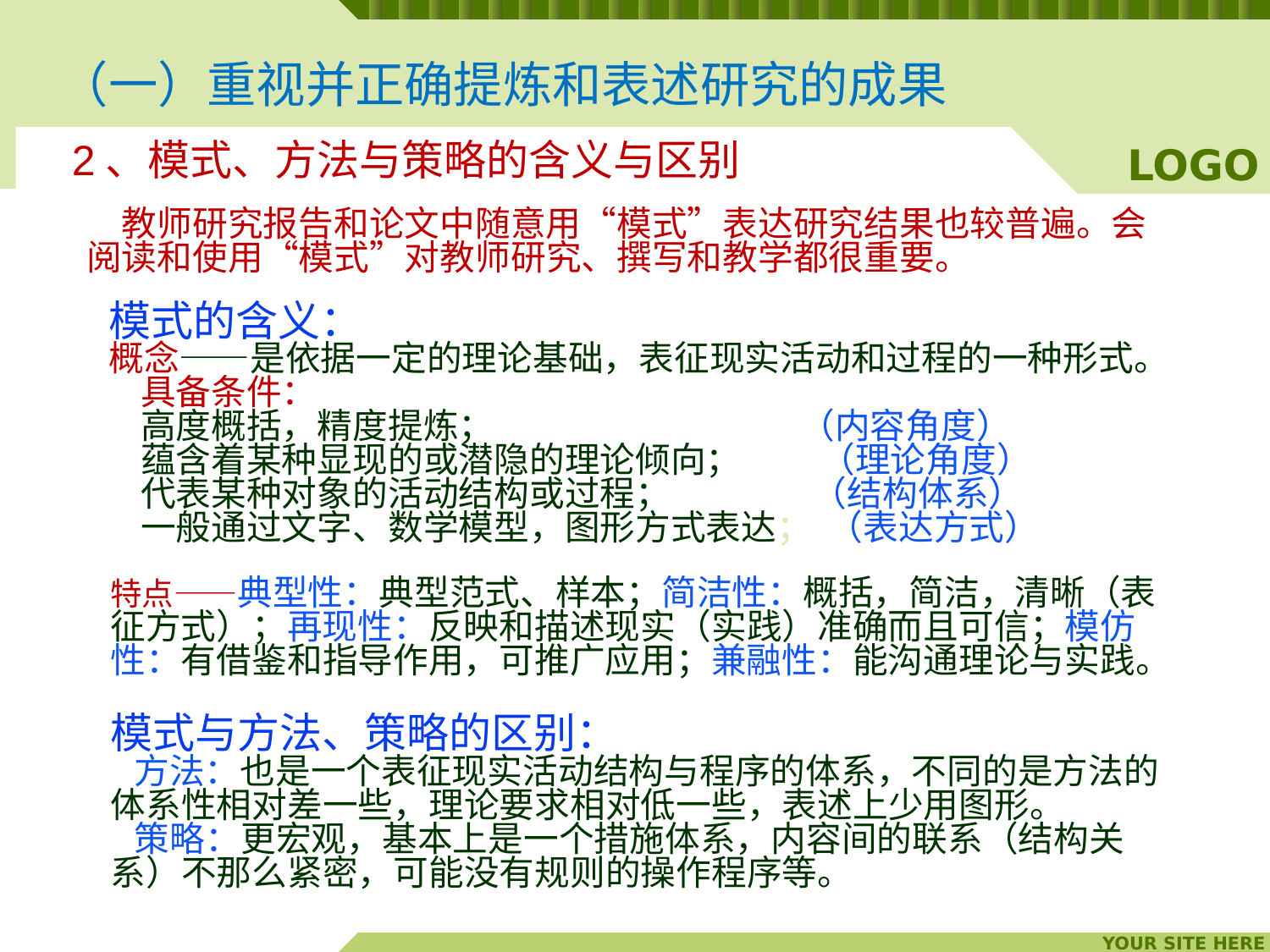

（一）重视并正确提炼和表述研究的成果
# 2、模式、方法与策略的含义与区别
            教师研究报告和论文中随意用“模式”表达研究结果也较普遍。会阅读和使用“模式”对教师研究、撰写和教学都很重要。

模式的含义：
概念——是依据一定的理论基础，表征现实活动和过程的一种形式。
   具备条件：
   高度概括，精度提炼；                                       （内容角度）
   蕴含着某种显现的或潜隐的理论倾向；          （理论角度）
   代表某种对象的活动结构或过程；                  （结构体系）
   一般通过文字、数学模型，图形方式表达；  （表达方式）
特点——典型性：典型范式、样本；简洁性：概括，简洁，清晰（表征方式）；再现性：反映和描述现实（实践）准确而且可信；模仿性：有借鉴和指导作用，可推广应用；兼融性：能沟通理论与实践。
模式与方法、策略的区别：
  方法：也是一个表征现实活动结构与程序的体系，不同的是方法的体系性相对差一些，理论要求相对低一些，表述上少用图形。
  策略：更宏观，基本上是一个措施体系，内容间的联系（结构关系）不那么紧密，可能没有规则的操作程序等。